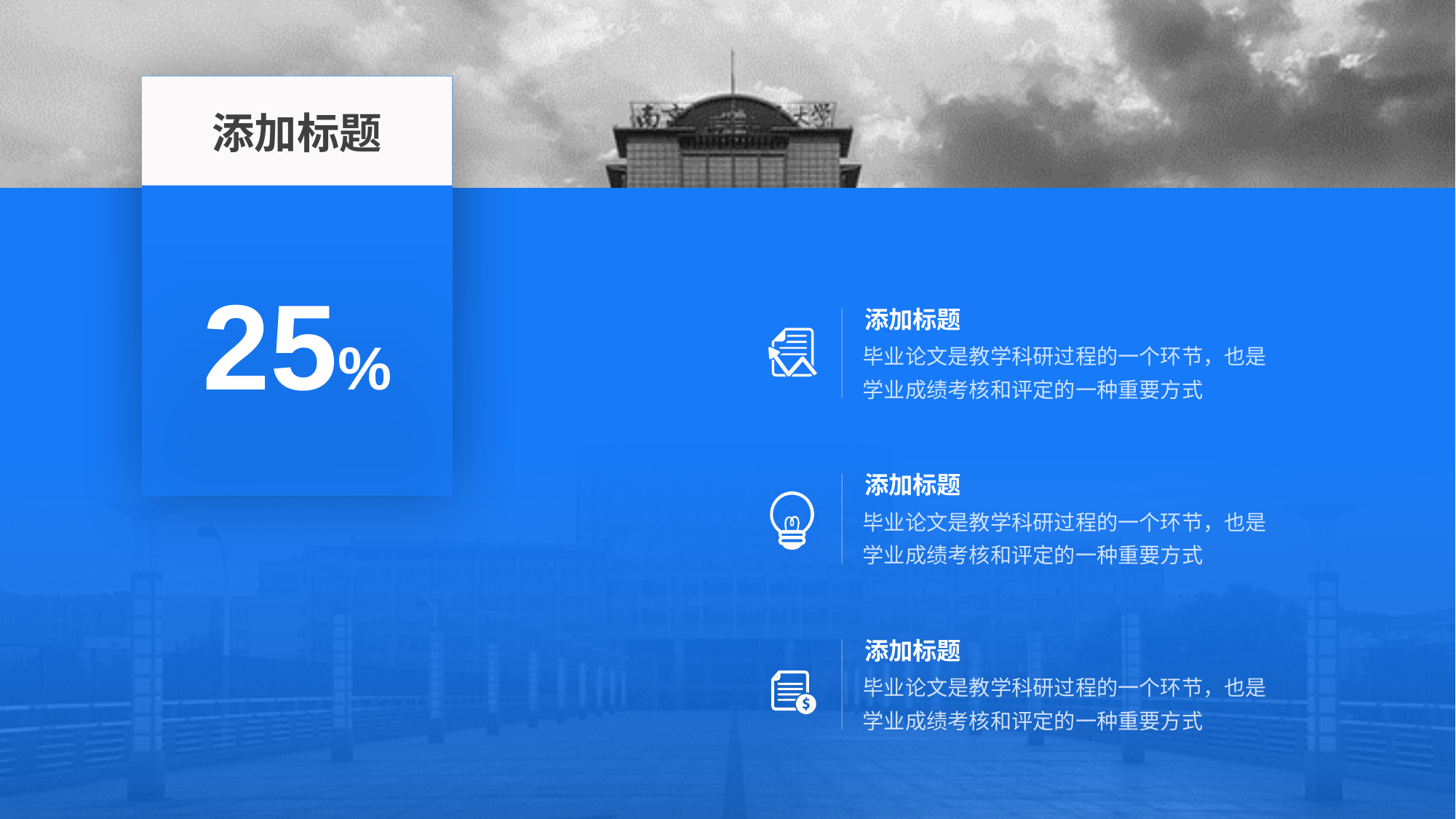

添加标题

25%
添加标题
毕业论文是教学科研过程的一个环节，也是学业成绩考核和评定的一种重要方式

添加标题
毕业论文是教学科研过程的一个环节，也是学业成绩考核和评定的一种重要方式

添加标题
毕业论文是教学科研过程的一个环节，也是学业成绩考核和评定的一种重要方式